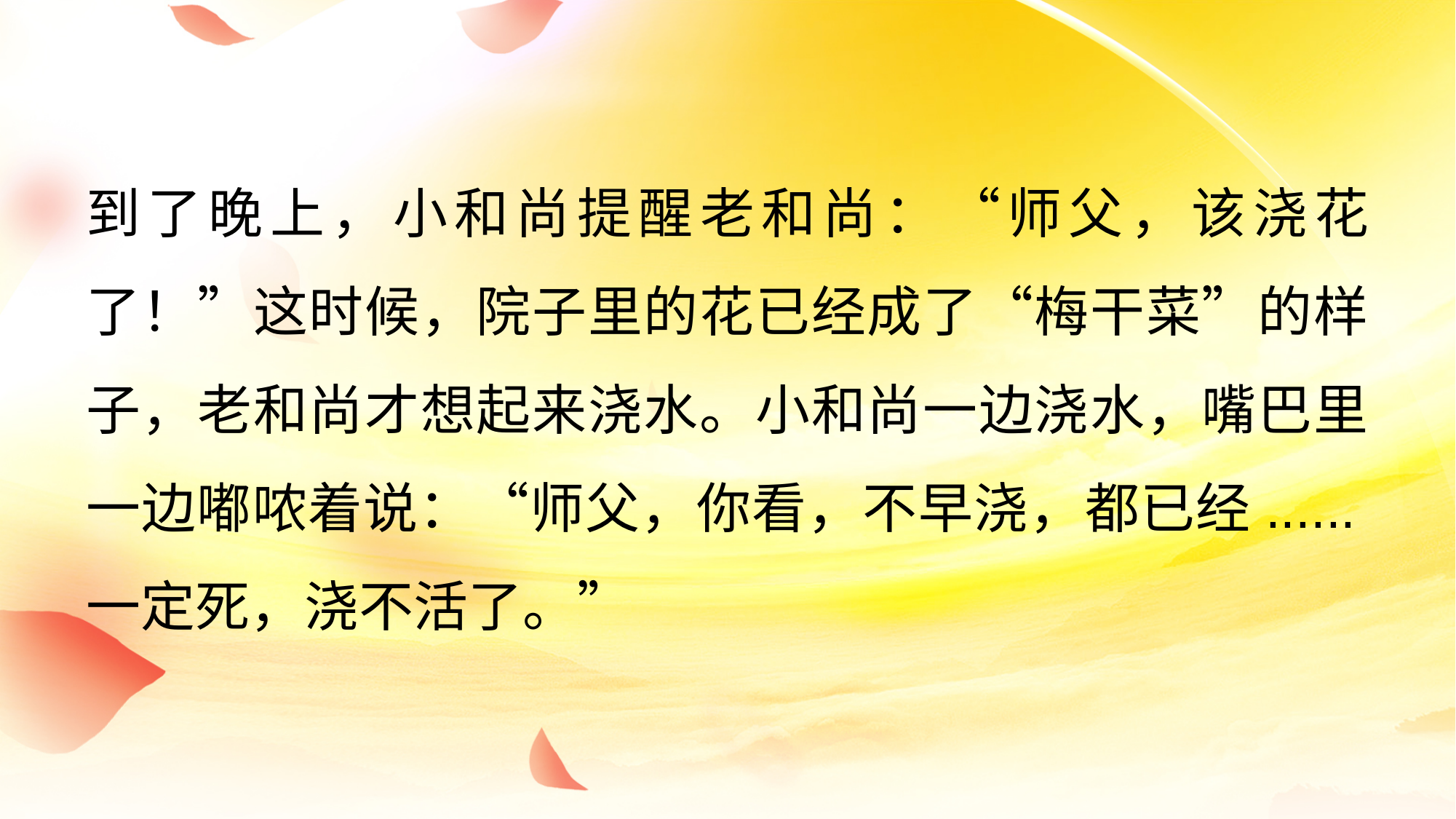

到了晚上，小和尚提醒老和尚：“师父，该浇花了！”这时候，院子里的花已经成了“梅干菜”的样子，老和尚才想起来浇水。小和尚一边浇水，嘴巴里一边嘟哝着说：“师父，你看，不早浇，都已经......一定死，浇不活了。”